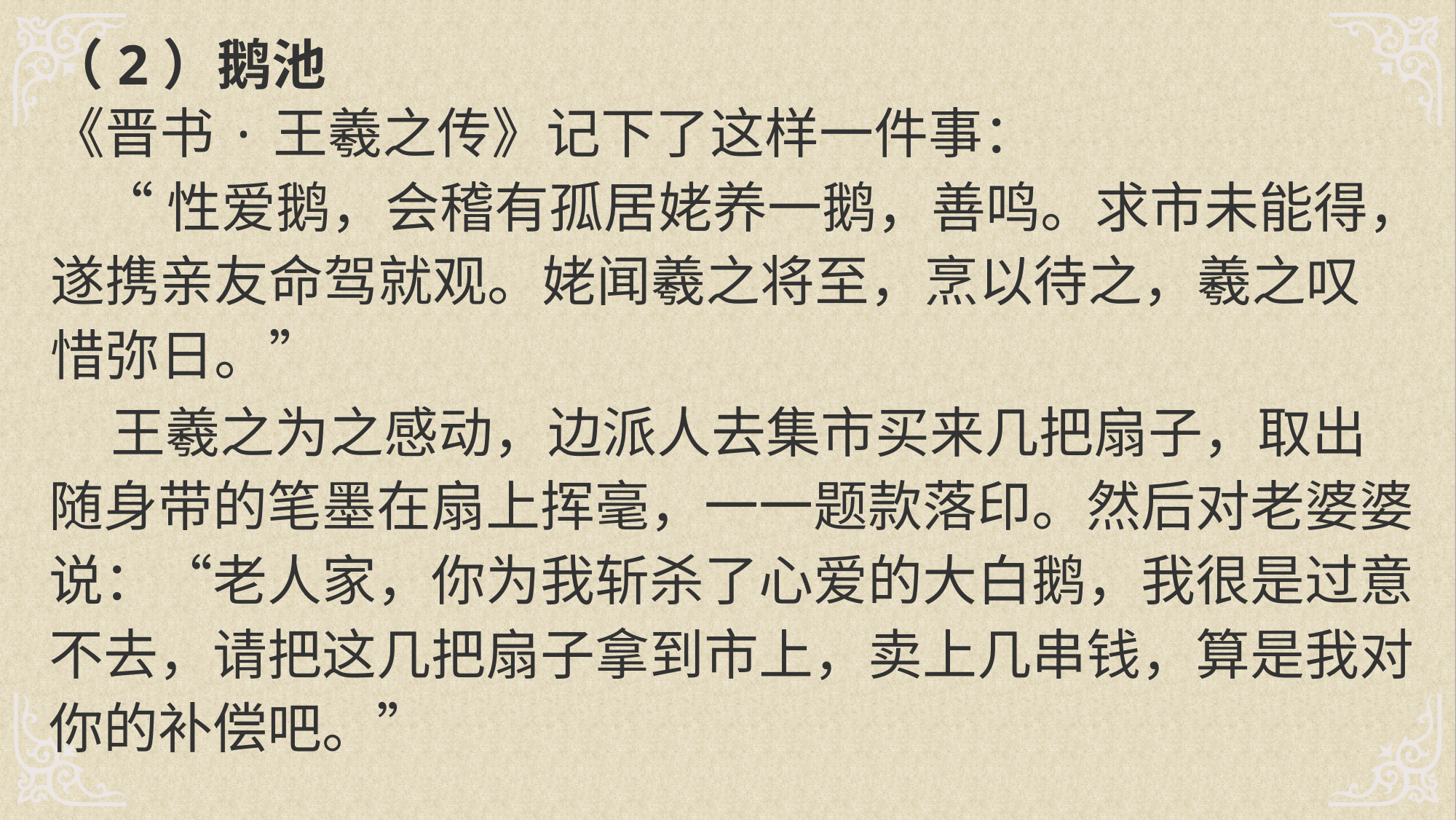

（2）鹅池
《晋书·王羲之传》记下了这样一件事：
    “性爱鹅，会稽有孤居姥养一鹅，善鸣。求市未能得，遂携亲友命驾就观。姥闻羲之将至，烹以待之，羲之叹惜弥日。”
    王羲之为之感动，边派人去集市买来几把扇子，取出随身带的笔墨在扇上挥毫，一一题款落印。然后对老婆婆说：“老人家，你为我斩杀了心爱的大白鹅，我很是过意不去，请把这几把扇子拿到市上，卖上几串钱，算是我对你的补偿吧。”